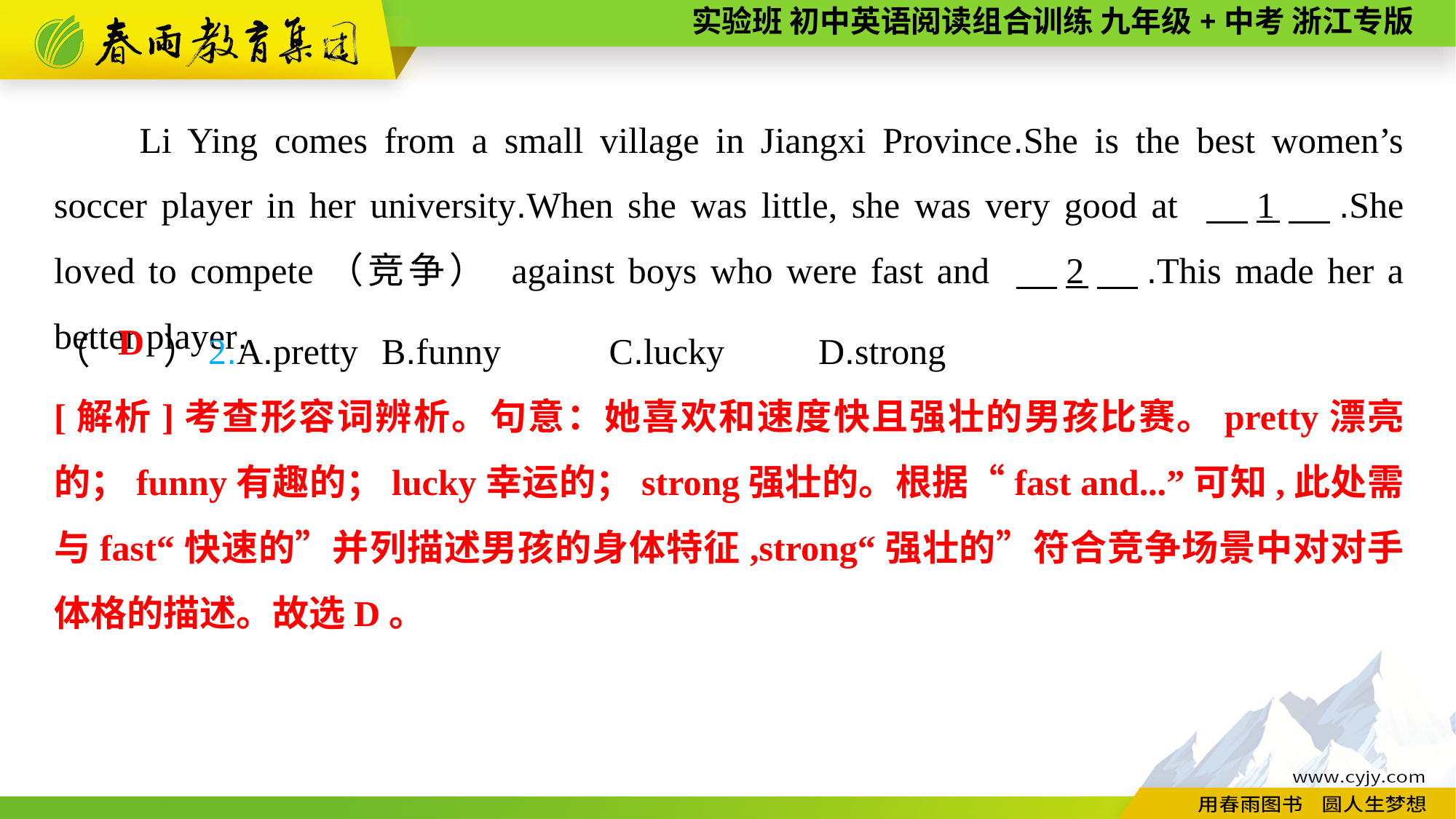

Li Ying comes from a small village in Jiangxi Province.She is the best women’s soccer player in her university.When she was little, she was very good at 　1　.She loved to compete（竞争） against boys who were fast and 　2　.This made her a better player.
（　　）2.A.pretty	B.funny	 C.lucky	D.strong
D
[解析]考查形容词辨析。句意：她喜欢和速度快且强壮的男孩比赛。pretty漂亮的；funny有趣的；lucky幸运的；strong强壮的。根据“fast and...”可知,此处需与fast“快速的”并列描述男孩的身体特征,strong“强壮的”符合竞争场景中对对手体格的描述。故选D。